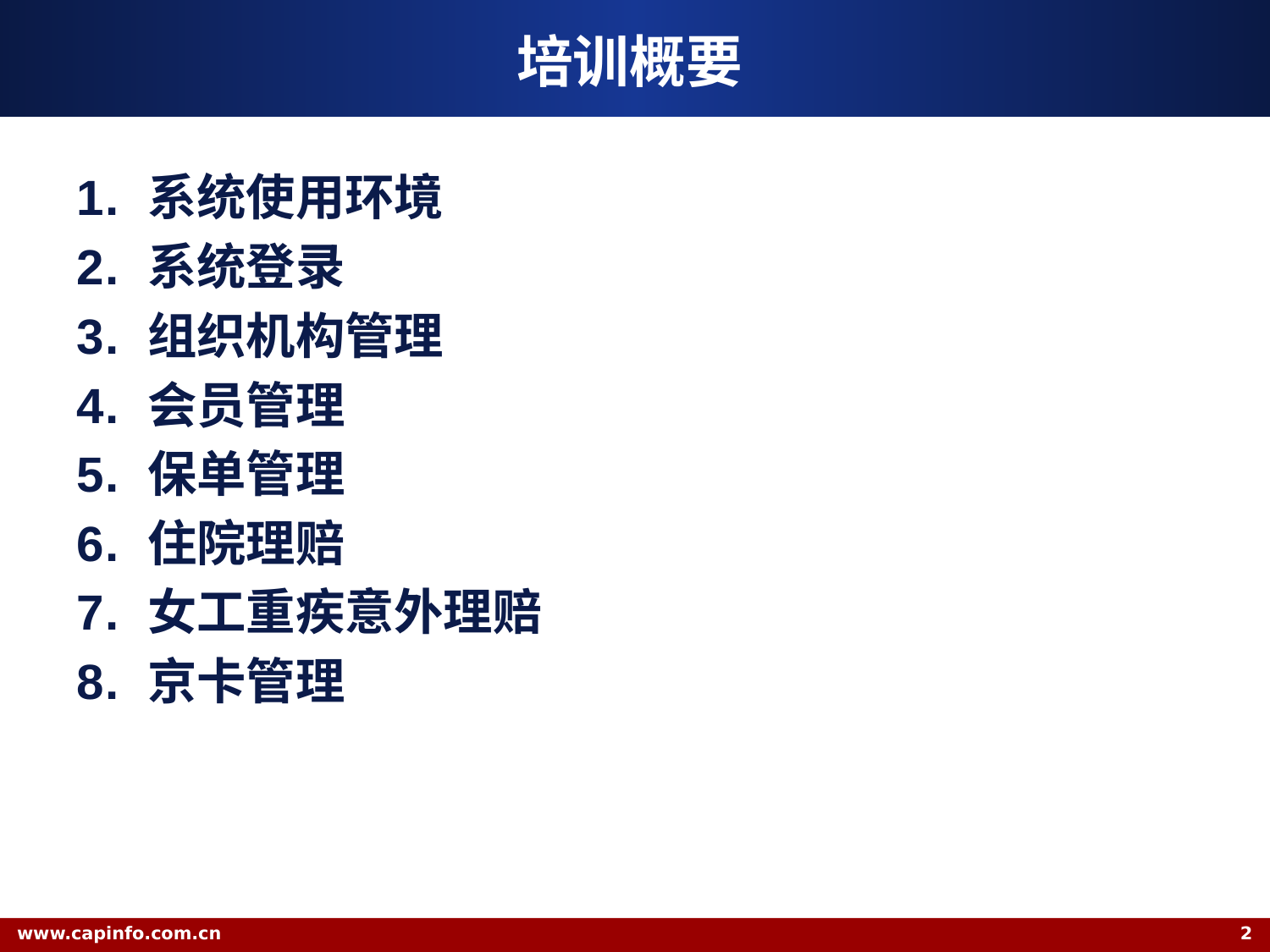

# 培训概要
系统使用环境
系统登录
组织机构管理
会员管理
保单管理
住院理赔
女工重疾意外理赔
京卡管理
www.capinfo.com.cn                                                                                                                                                                      2